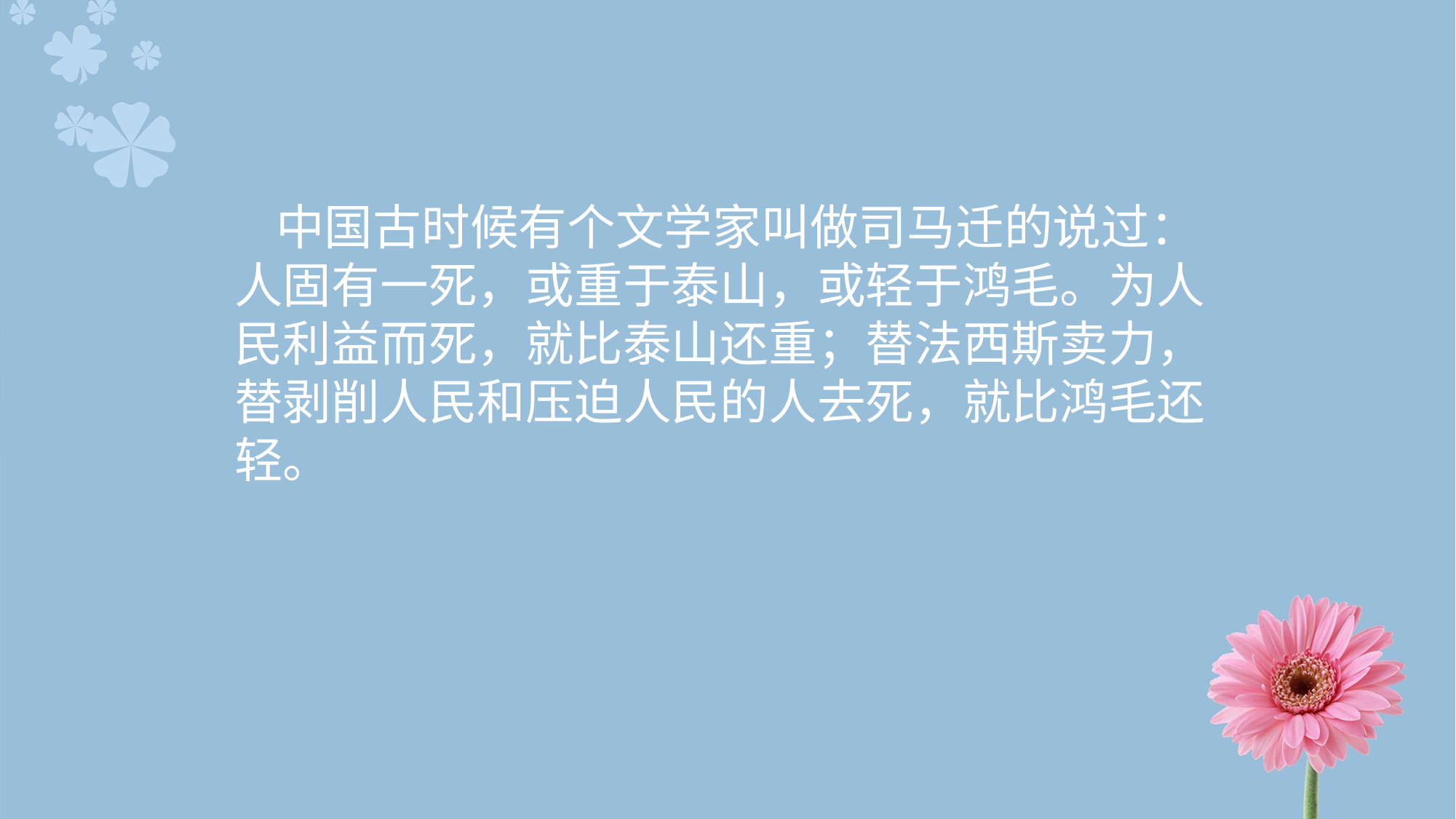

#
    中国古时候有个文学家叫做司马迁的说过：人固有一死，或重于泰山，或轻于鸿毛。为人民利益而死，就比泰山还重；替法西斯卖力，替剥削人民和压迫人民的人去死，就比鸿毛还轻。